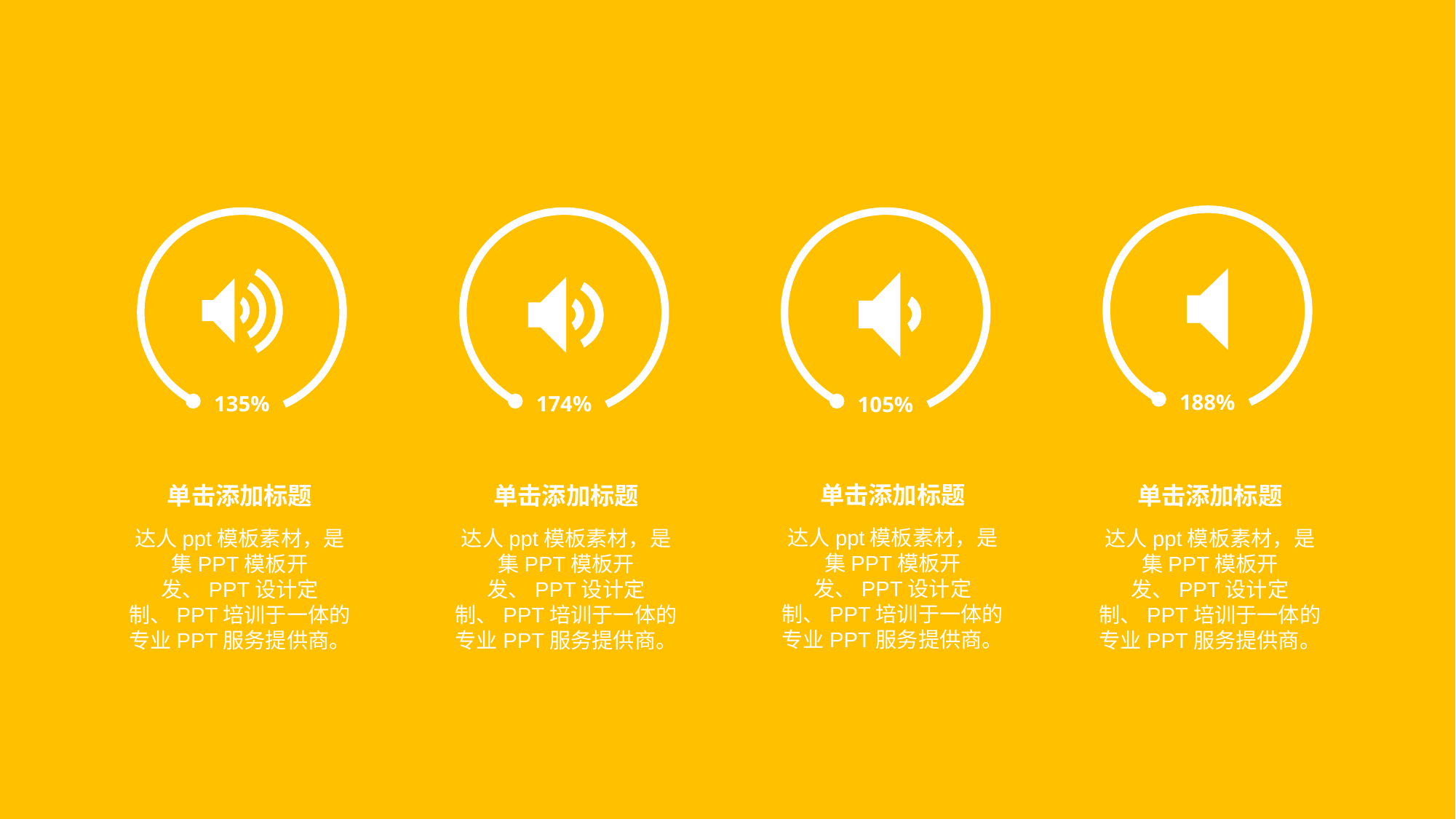

188%
单击添加标题
达人ppt模板素材，是集PPT模板开发、PPT设计定制、PPT培训于一体的专业PPT服务提供商。

135%
单击添加标题
达人ppt模板素材，是集PPT模板开发、PPT设计定制、PPT培训于一体的专业PPT服务提供商。

174%
单击添加标题
达人ppt模板素材，是集PPT模板开发、PPT设计定制、PPT培训于一体的专业PPT服务提供商。

105%
单击添加标题
达人ppt模板素材，是集PPT模板开发、PPT设计定制、PPT培训于一体的专业PPT服务提供商。